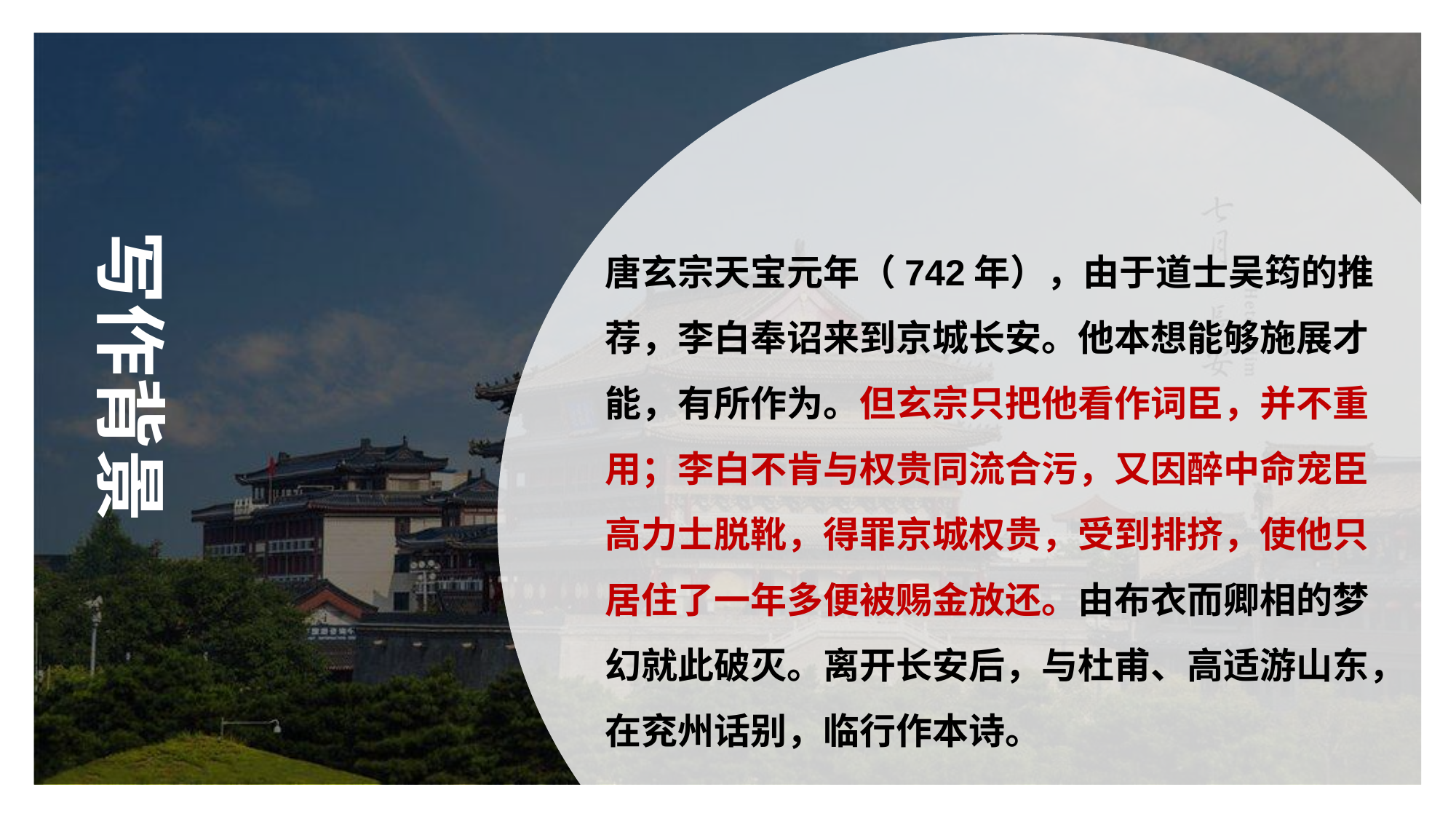

写作背景

唐玄宗天宝元年（742年），由于道士吴筠的推荐，李白奉诏来到京城长安。他本想能够施展才能，有所作为。但玄宗只把他看作词臣，并不重用；李白不肯与权贵同流合污，又因醉中命宠臣高力士脱靴，得罪京城权贵，受到排挤，使他只居住了一年多便被赐金放还。由布衣而卿相的梦幻就此破灭。离开长安后，与杜甫、高适游山东，在兖州话别，临行作本诗。